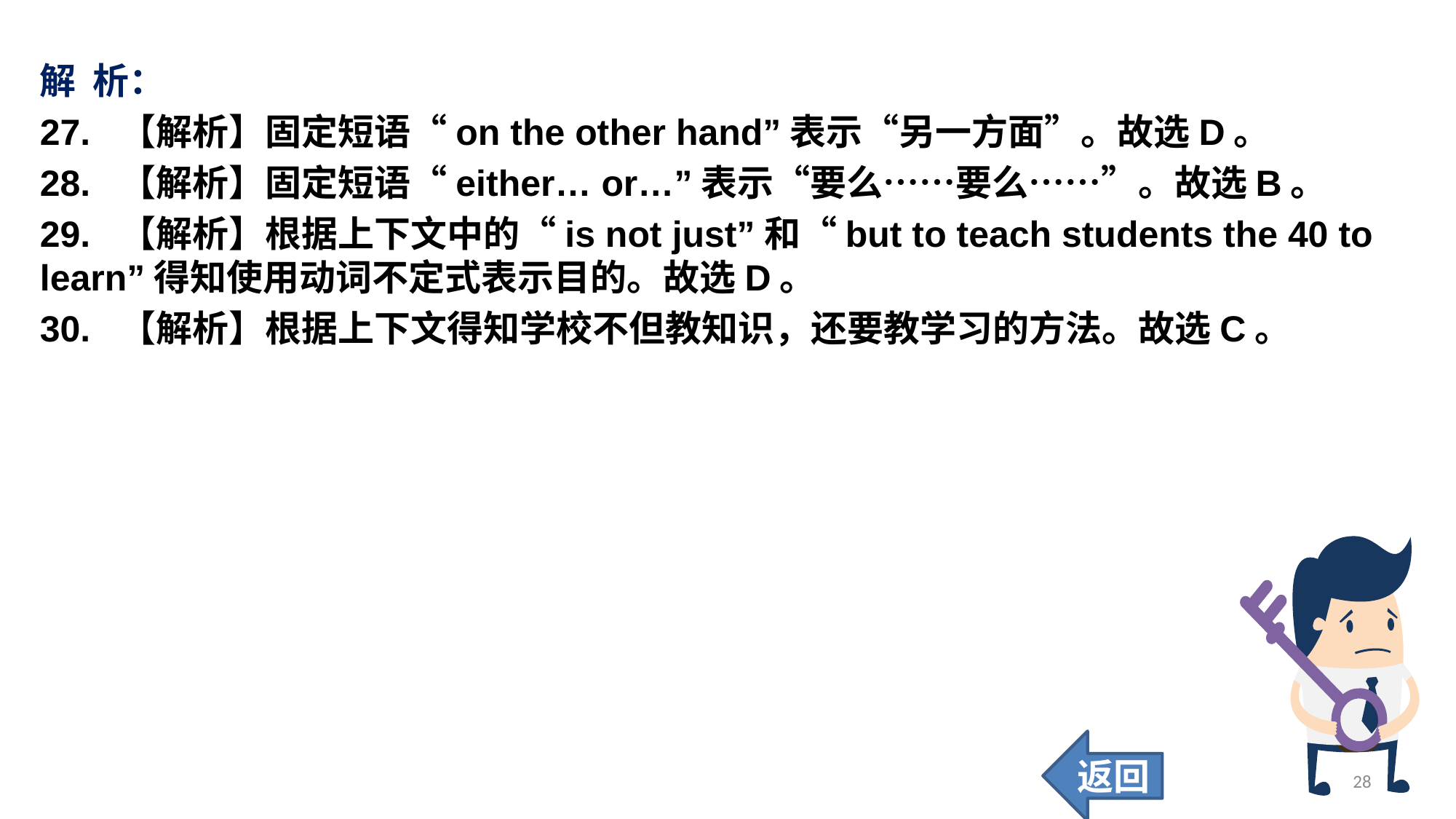

解  析：
27.  【解析】固定短语“on the other hand”表示“另一方面”。故选D。
28.  【解析】固定短语“either… or…”表示“要么……要么……”。故选B。
29.  【解析】根据上下文中的“is not just”和“but to teach students the 40 to learn”得知使用动词不定式表示目的。故选D。
30.  【解析】根据上下文得知学校不但教知识，还要教学习的方法。故选C。

返回
28